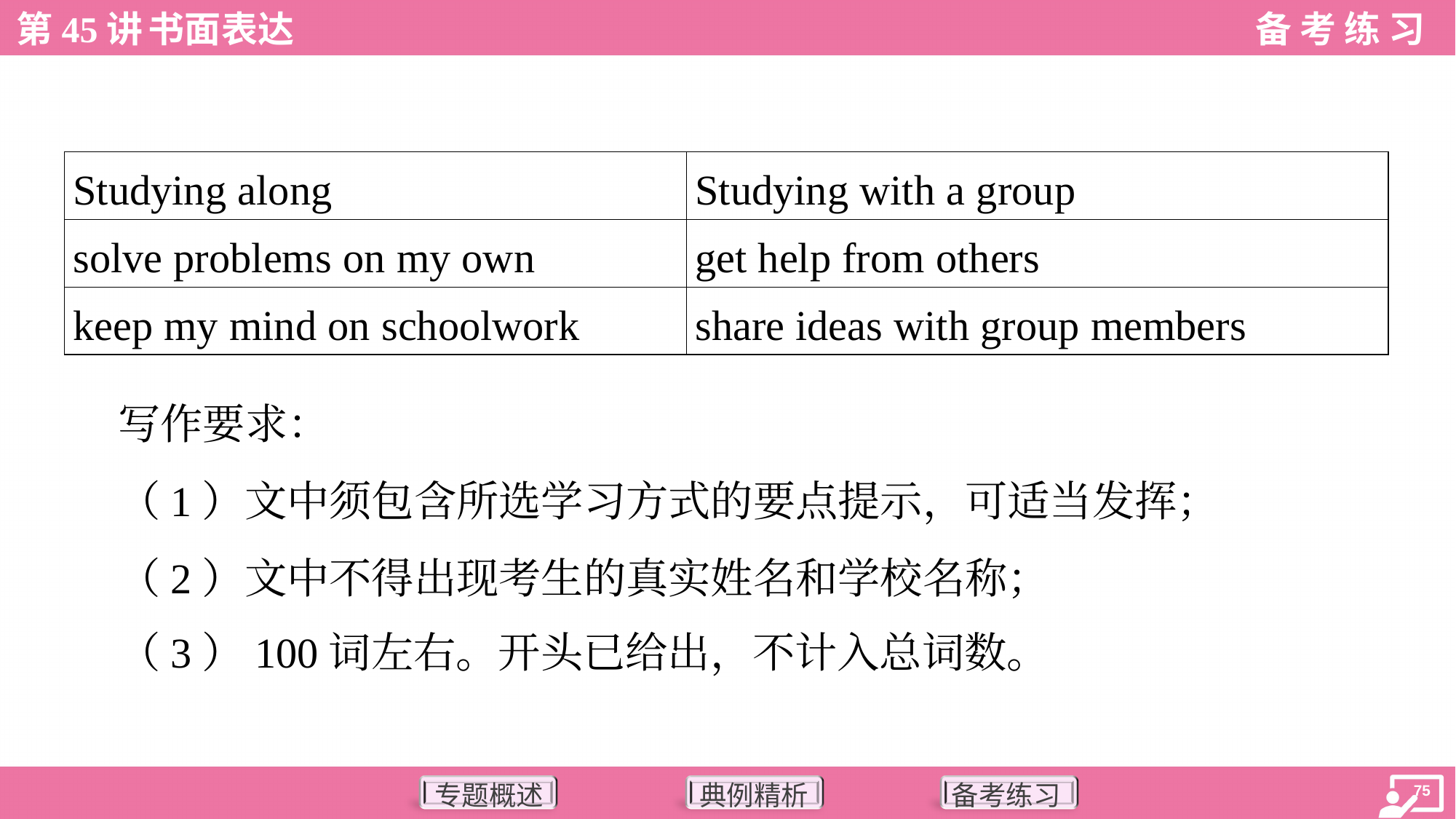

| Studying along | Studying with a group |
| --- | --- |
| solve problems on my own | get help from others |
| keep my mind on schoolwork | share ideas with group members |
    写作要求：
    （1）文中须包含所选学习方式的要点提示，可适当发挥；
    （2）文中不得出现考生的真实姓名和学校名称；
    （3）100词左右。开头已给出，不计入总词数。